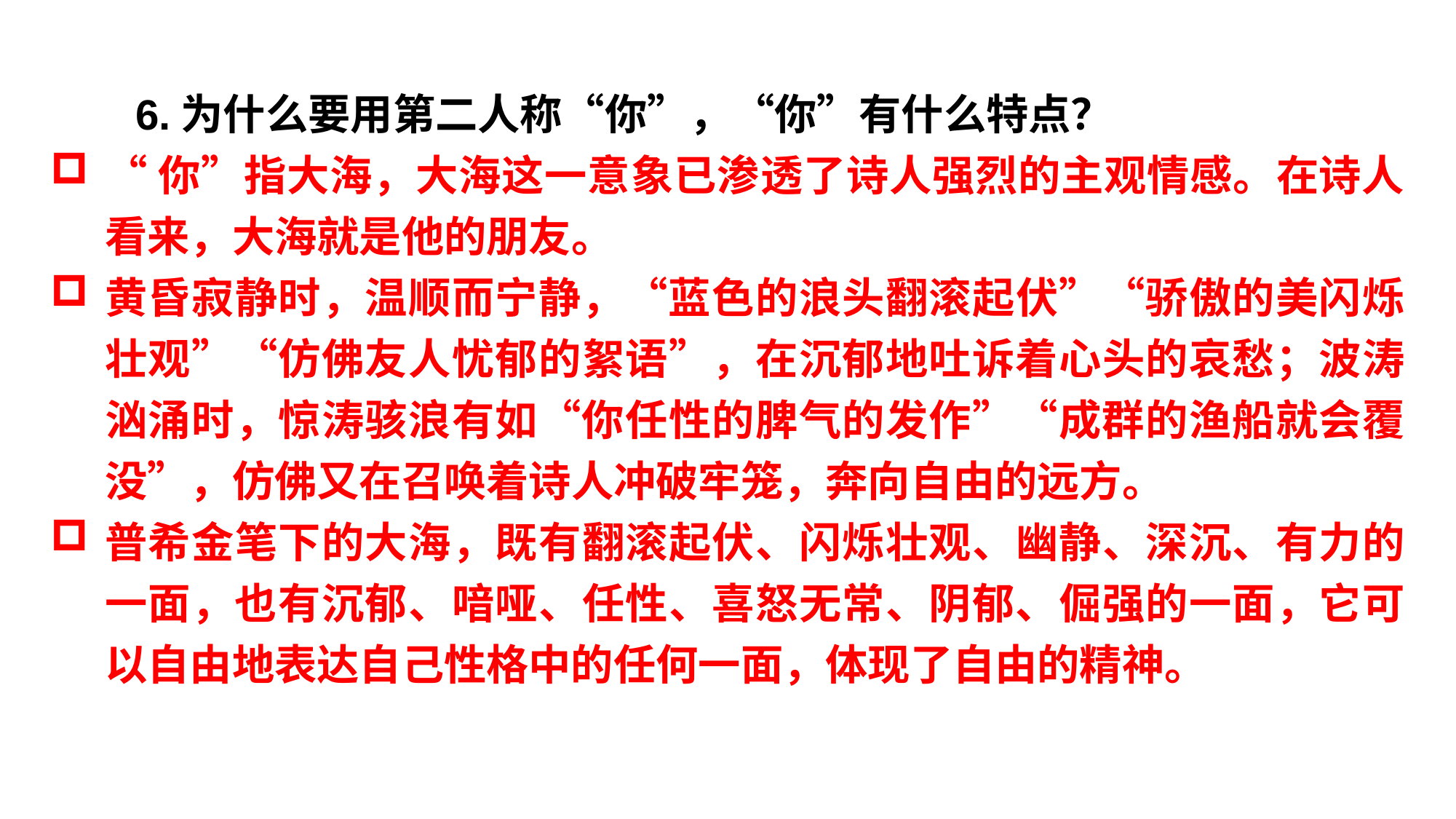

6.为什么要用第二人称“你”，“你”有什么特点？
“你”指大海，大海这一意象已渗透了诗人强烈的主观情感。在诗人看来，大海就是他的朋友。
黄昏寂静时，温顺而宁静，“蓝色的浪头翻滚起伏”“骄傲的美闪烁壮观”“仿佛友人忧郁的絮语”，在沉郁地吐诉着心头的哀愁；波涛汹涌时，惊涛骇浪有如“你任性的脾气的发作”“成群的渔船就会覆没”，仿佛又在召唤着诗人冲破牢笼，奔向自由的远方。
普希金笔下的大海，既有翻滚起伏、闪烁壮观、幽静、深沉、有力的一面，也有沉郁、喑哑、任性、喜怒无常、阴郁、倔强的一面，它可以自由地表达自己性格中的任何一面，体现了自由的精神。